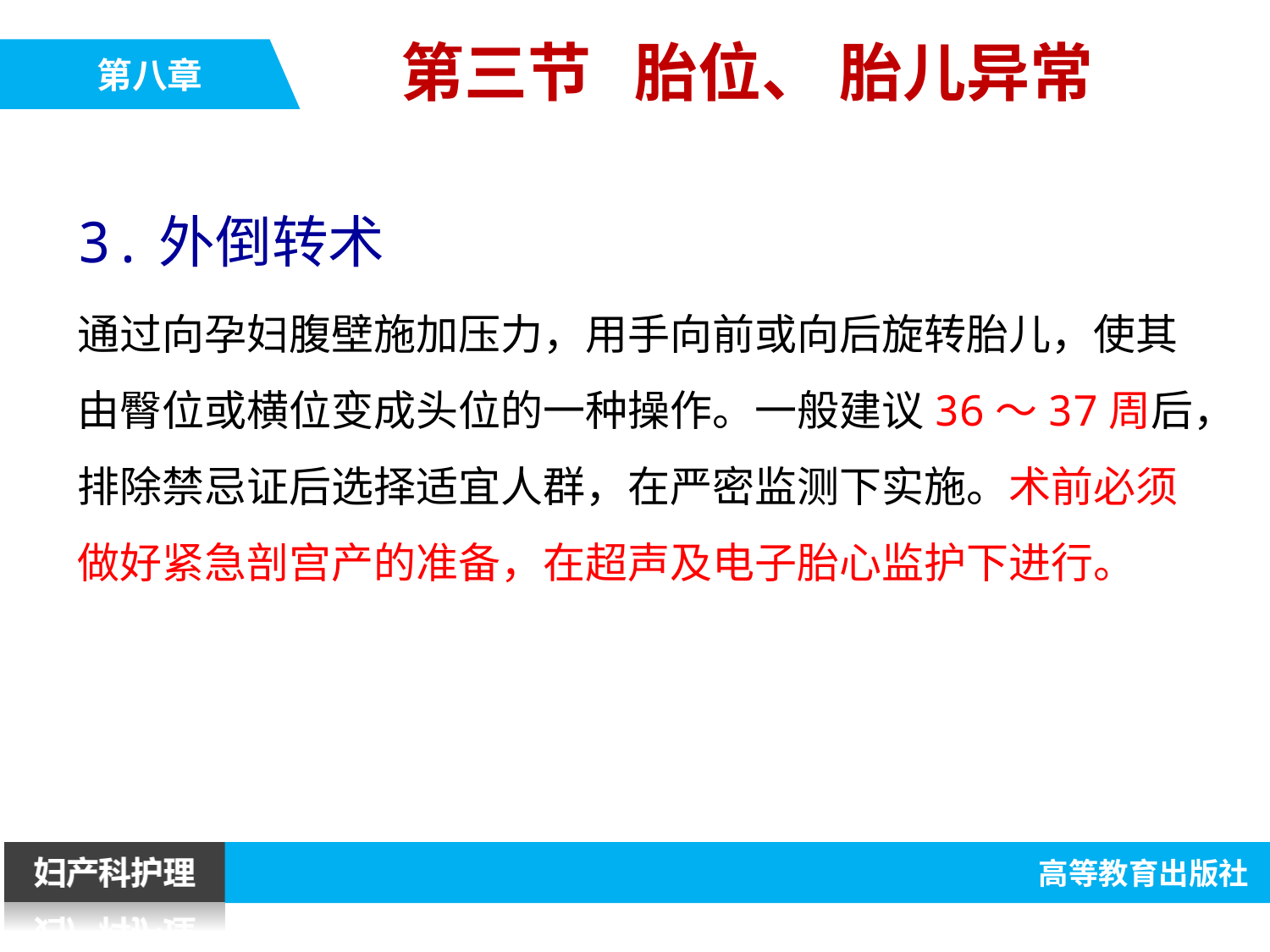

第三节   胎位、 胎儿异常

3.外倒转术
通过向孕妇腹壁施加压力，用手向前或向后旋转胎儿，使其由臀位或横位变成头位的一种操作。一般建议36～37周后，排除禁忌证后选择适宜人群，在严密监测下实施。术前必须做好紧急剖宫产的准备，在超声及电子胎心监护下进行。